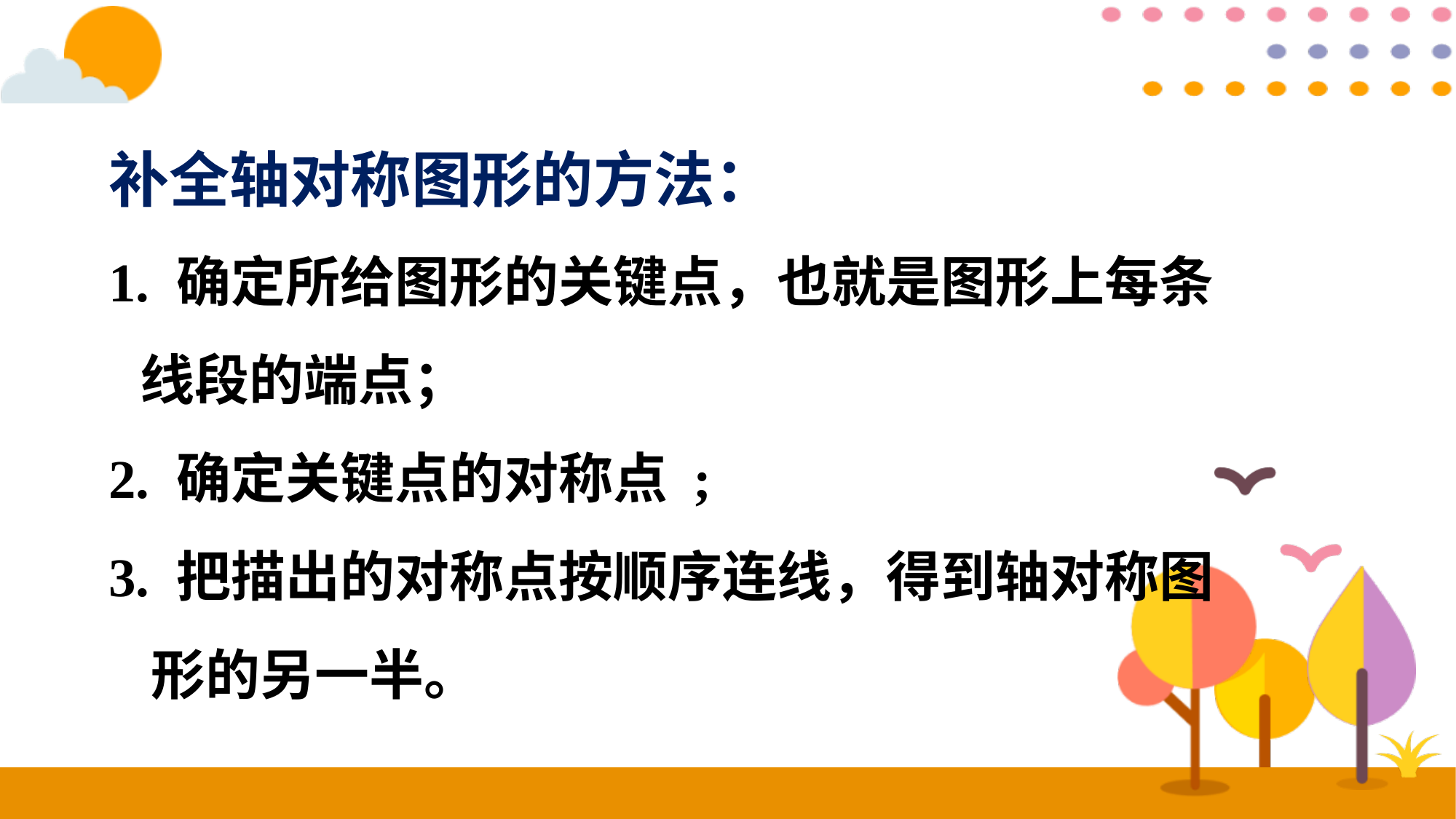

补全轴对称图形的方法：
1. 确定所给图形的关键点，也就是图形上每条线段的端点；
2. 确定关键点的对称点 ;
3. 把描出的对称点按顺序连线，得到轴对称图形的另一半。